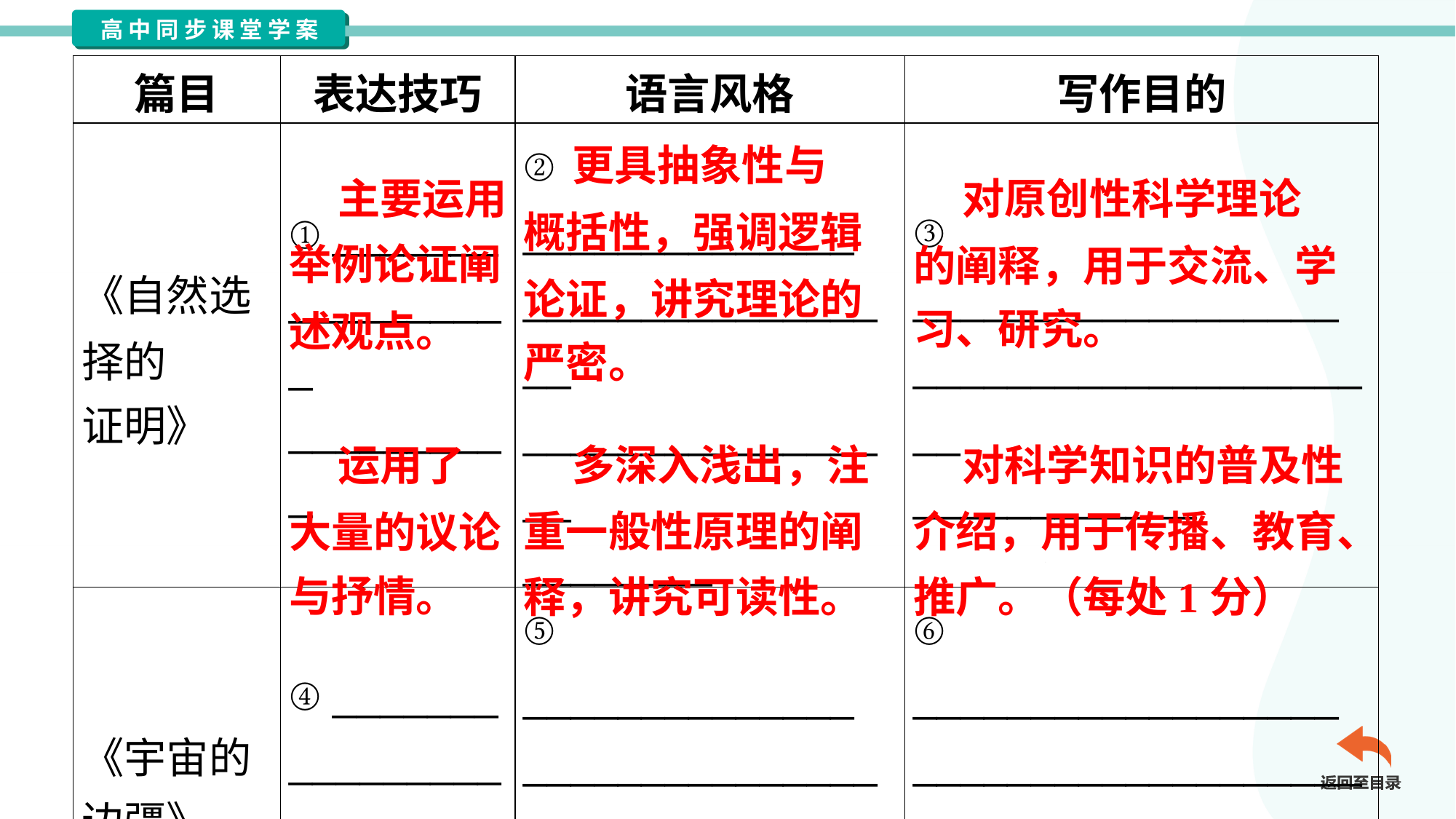

| 篇目 | 表达技巧 | 语言风格 | 写作目的 |
| --- | --- | --- | --- |
| 《自然选 择的 证明》 | ① \_\_\_\_\_\_\_ \_\_\_\_\_\_\_\_\_\_ \_\_\_\_\_\_\_\_\_\_ | ② \_\_\_\_\_\_\_\_\_\_\_\_\_\_ \_\_\_\_\_\_\_\_\_\_\_\_\_\_\_\_\_ \_\_\_\_\_\_\_\_\_\_\_\_\_\_\_\_\_ \_\_\_\_\_\_\_\_ | ③ \_\_\_\_\_\_\_\_\_\_\_\_\_\_\_\_\_\_ \_\_\_\_\_\_\_\_\_\_\_\_\_\_\_\_\_\_\_\_\_ \_\_\_\_\_\_\_\_\_\_\_\_ |
| 《宇宙的 边疆》 | ④ \_\_\_\_\_\_\_ \_\_\_\_\_\_\_\_\_\_ \_\_\_\_\_\_\_\_\_ | ⑤ \_\_\_\_\_\_\_\_\_\_\_\_\_\_ \_\_\_\_\_\_\_\_\_\_\_\_\_\_\_\_\_ \_\_\_\_\_\_\_\_\_\_\_\_\_\_\_\_\_ | ⑥ \_\_\_\_\_\_\_\_\_\_\_\_\_\_\_\_\_\_ \_\_\_\_\_\_\_\_\_\_\_\_\_\_\_\_\_\_\_\_\_ \_\_\_\_\_\_\_\_\_\_\_\_\_\_\_\_\_\_\_\_\_ |
    更具抽象性与
概括性，强调逻辑
论证，讲究理论的
严密。
    主要运用举例论证阐述观点。
    对原创性科学理论
的阐释，用于交流、学
习、研究。
    运用了
大量的议论
与抒情。
    多深入浅出，注重一般性原理的阐释，讲究可读性。
    对科学知识的普及性介绍，用于传播、教育、推广。（每处1分）